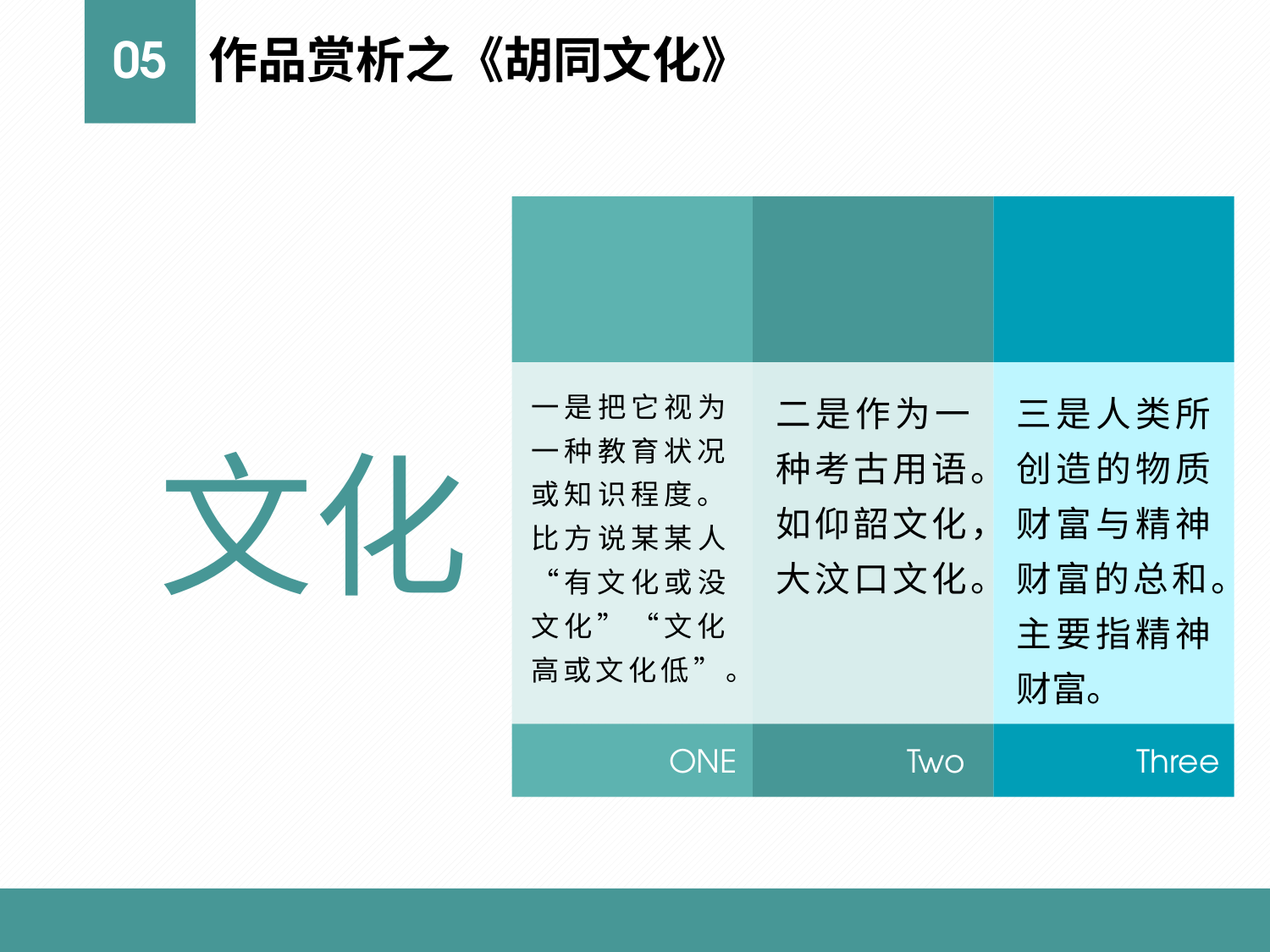

05
作品赏析之《胡同文化》

一是把它视为一种教育状况或知识程度。比方说某某人“有文化或没文化”“文化高或文化低”。

ONE

二是作为一种考古用语。如仰韶文化，大汶口文化。

Two

三是人类所创造的物质财富与精神财富的总和。主要指精神财富。

Three
文化